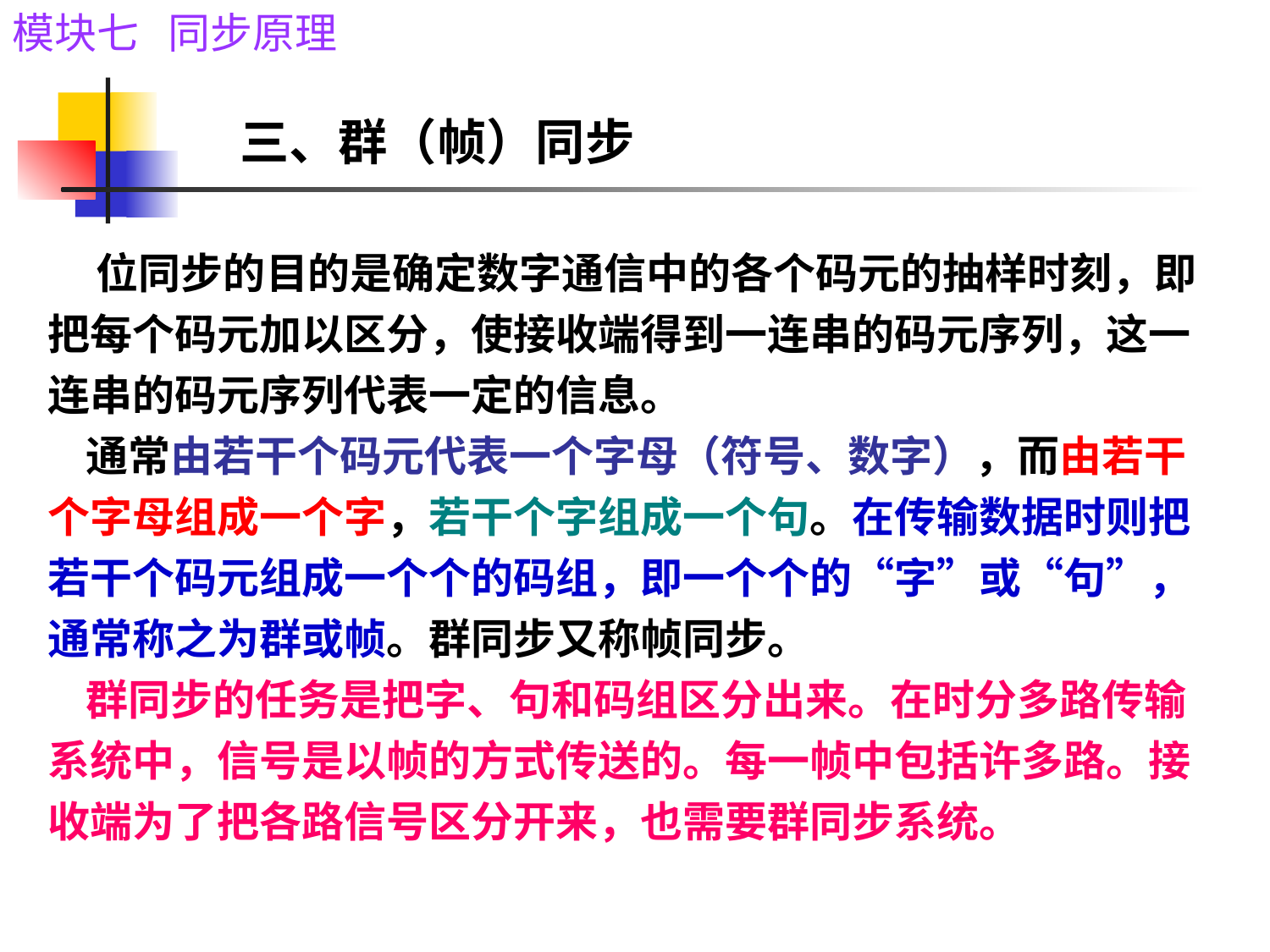

三、群（帧）同步
# 位同步的目的是确定数字通信中的各个码元的抽样时刻，即把每个码元加以区分，使接收端得到一连串的码元序列，这一连串的码元序列代表一定的信息。 通常由若干个码元代表一个字母（符号、数字），而由若干个字母组成一个字，若干个字组成一个句。在传输数据时则把若干个码元组成一个个的码组，即一个个的“字”或“句”，通常称之为群或帧。群同步又称帧同步。 群同步的任务是把字、句和码组区分出来。在时分多路传输系统中，信号是以帧的方式传送的。每一帧中包括许多路。接收端为了把各路信号区分开来，也需要群同步系统。
26